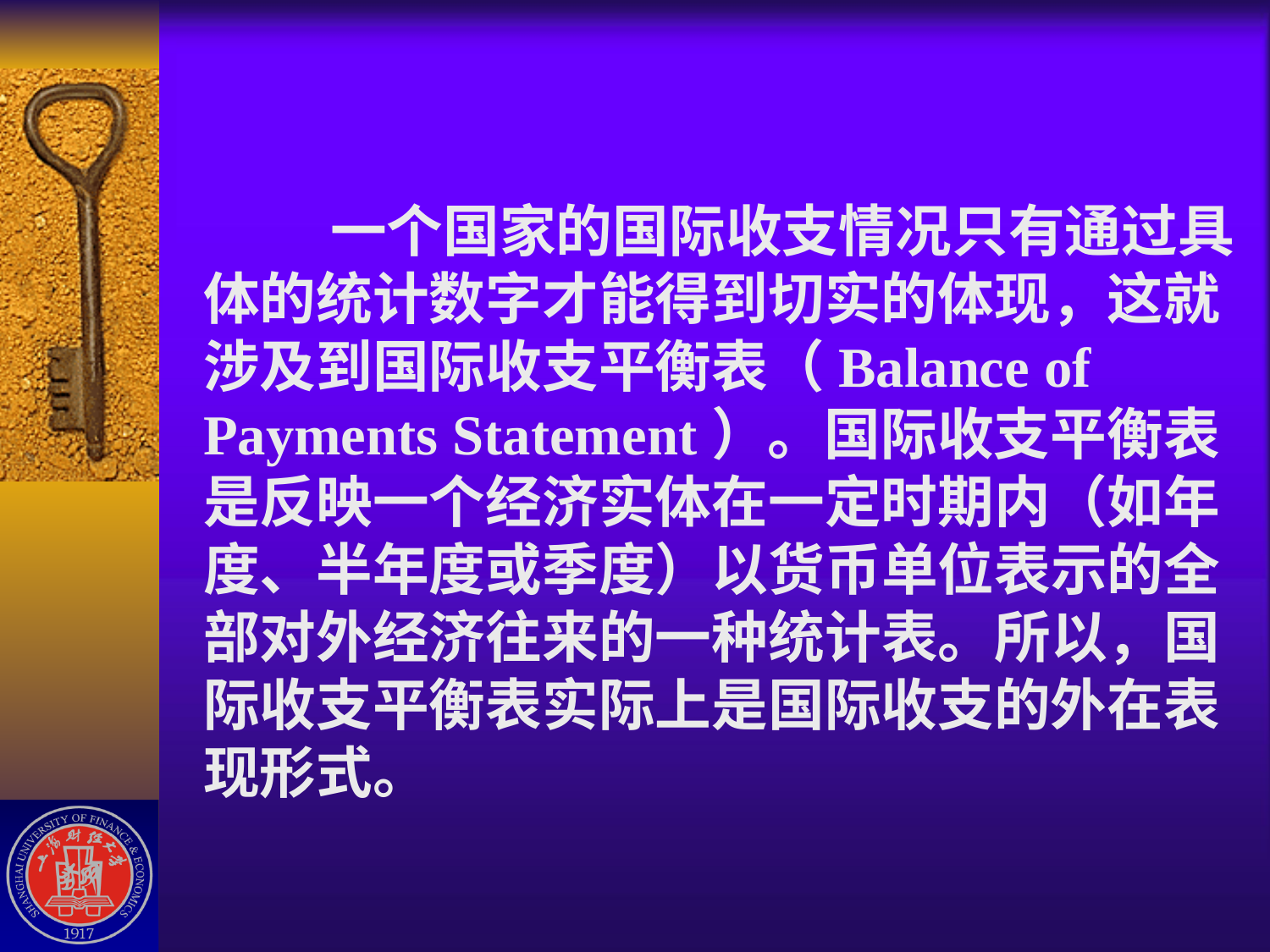

# 一个国家的国际收支情况只有通过具体的统计数字才能得到切实的体现，这就涉及到国际收支平衡表（Balance of Payments Statement）。国际收支平衡表是反映一个经济实体在一定时期内（如年度、半年度或季度）以货币单位表示的全部对外经济往来的一种统计表。所以，国际收支平衡表实际上是国际收支的外在表现形式。